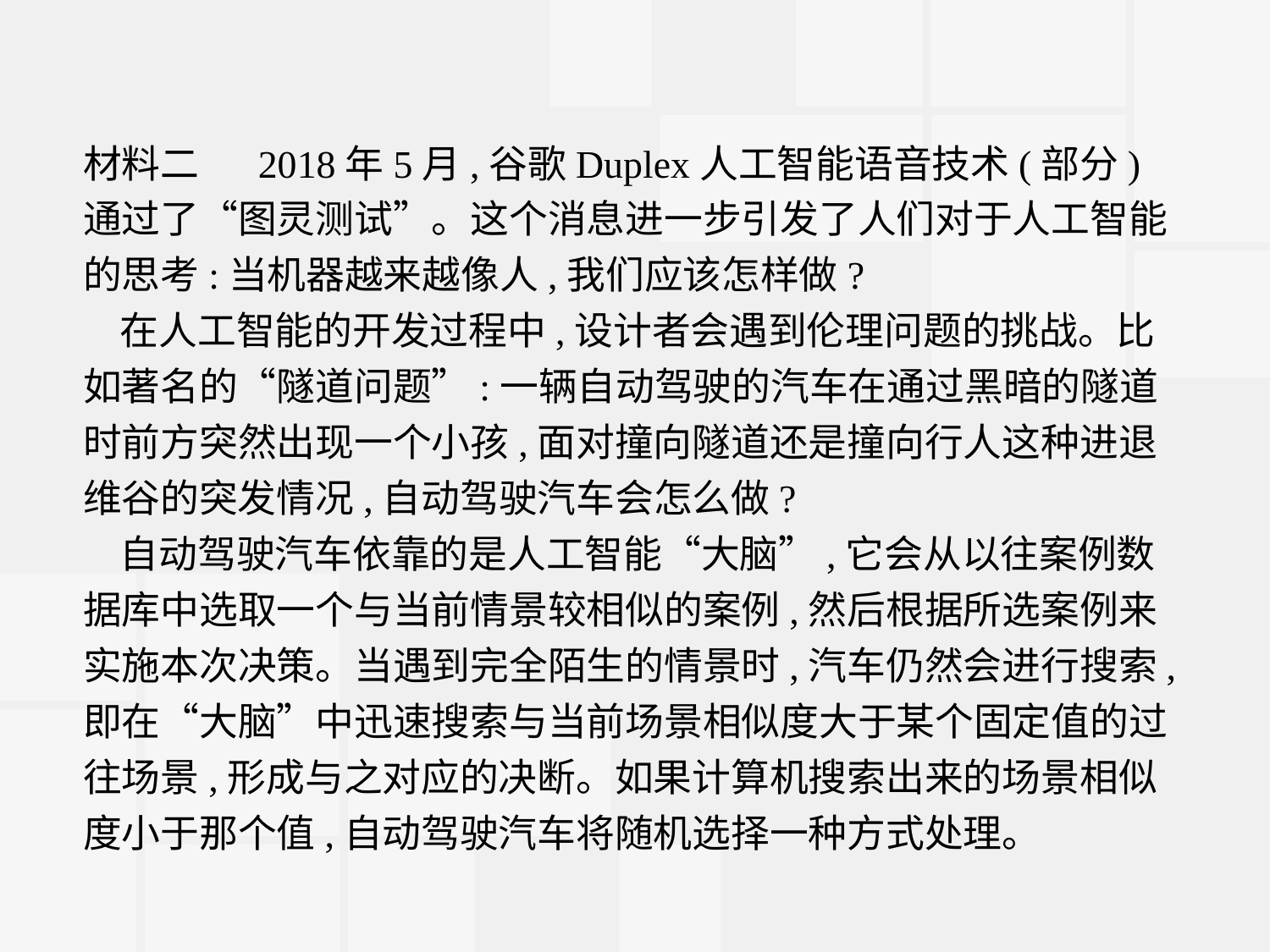

材料二 　2018年5月,谷歌Duplex人工智能语音技术(部分)通过了“图灵测试”。这个消息进一步引发了人们对于人工智能的思考:当机器越来越像人,我们应该怎样做?
在人工智能的开发过程中,设计者会遇到伦理问题的挑战。比如著名的“隧道问题”:一辆自动驾驶的汽车在通过黑暗的隧道时前方突然出现一个小孩,面对撞向隧道还是撞向行人这种进退维谷的突发情况,自动驾驶汽车会怎么做?
自动驾驶汽车依靠的是人工智能“大脑”,它会从以往案例数据库中选取一个与当前情景较相似的案例,然后根据所选案例来实施本次决策。当遇到完全陌生的情景时,汽车仍然会进行搜索,即在“大脑”中迅速搜索与当前场景相似度大于某个固定值的过往场景,形成与之对应的决断。如果计算机搜索出来的场景相似度小于那个值,自动驾驶汽车将随机选择一种方式处理。